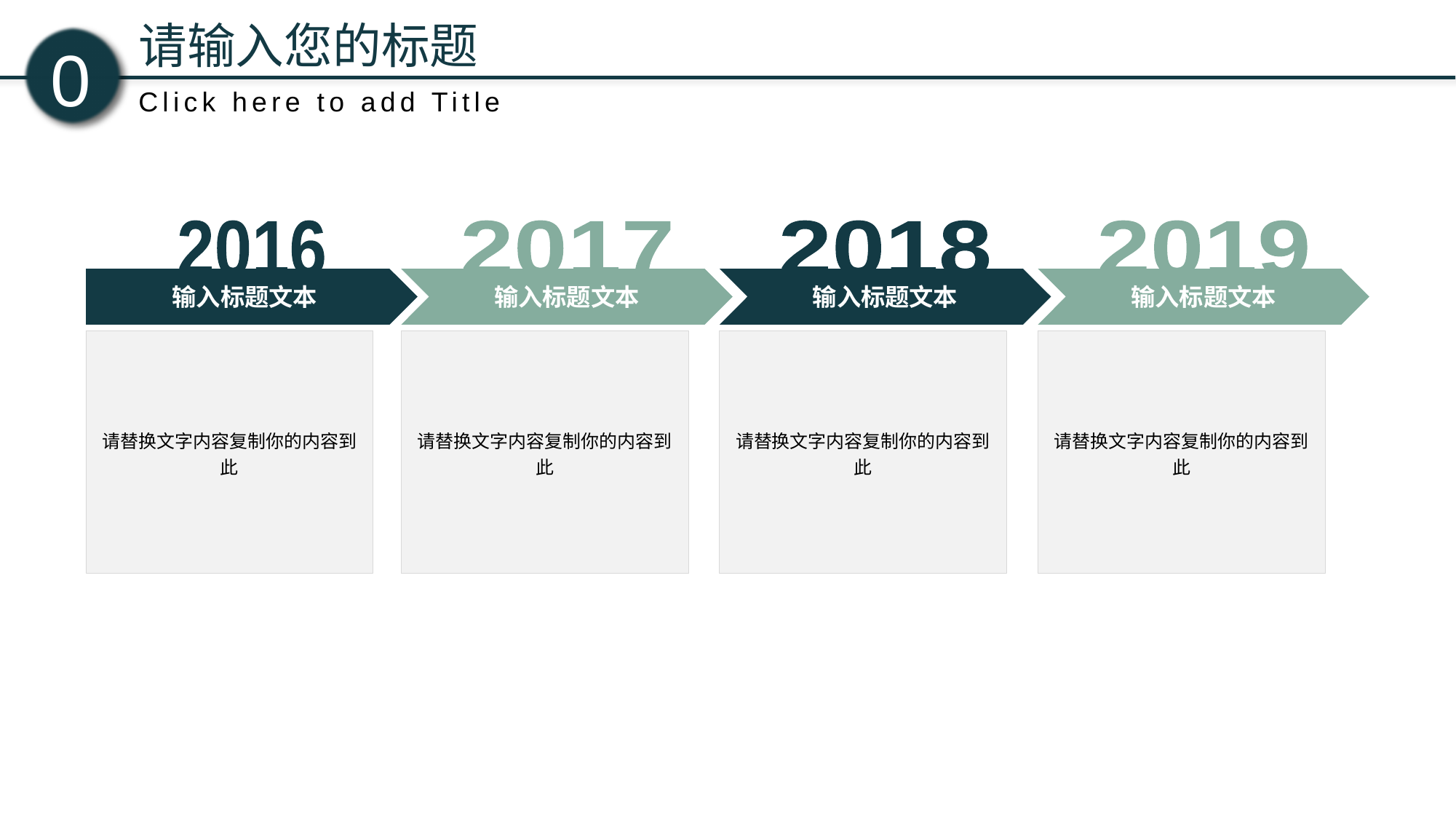

2016
输入标题文本
请替换文字内容复制你的内容到此
2018
输入标题文本
请替换文字内容复制你的内容到此
2019
输入标题文本
请替换文字内容复制你的内容到此
2017
输入标题文本
请替换文字内容复制你的内容到此